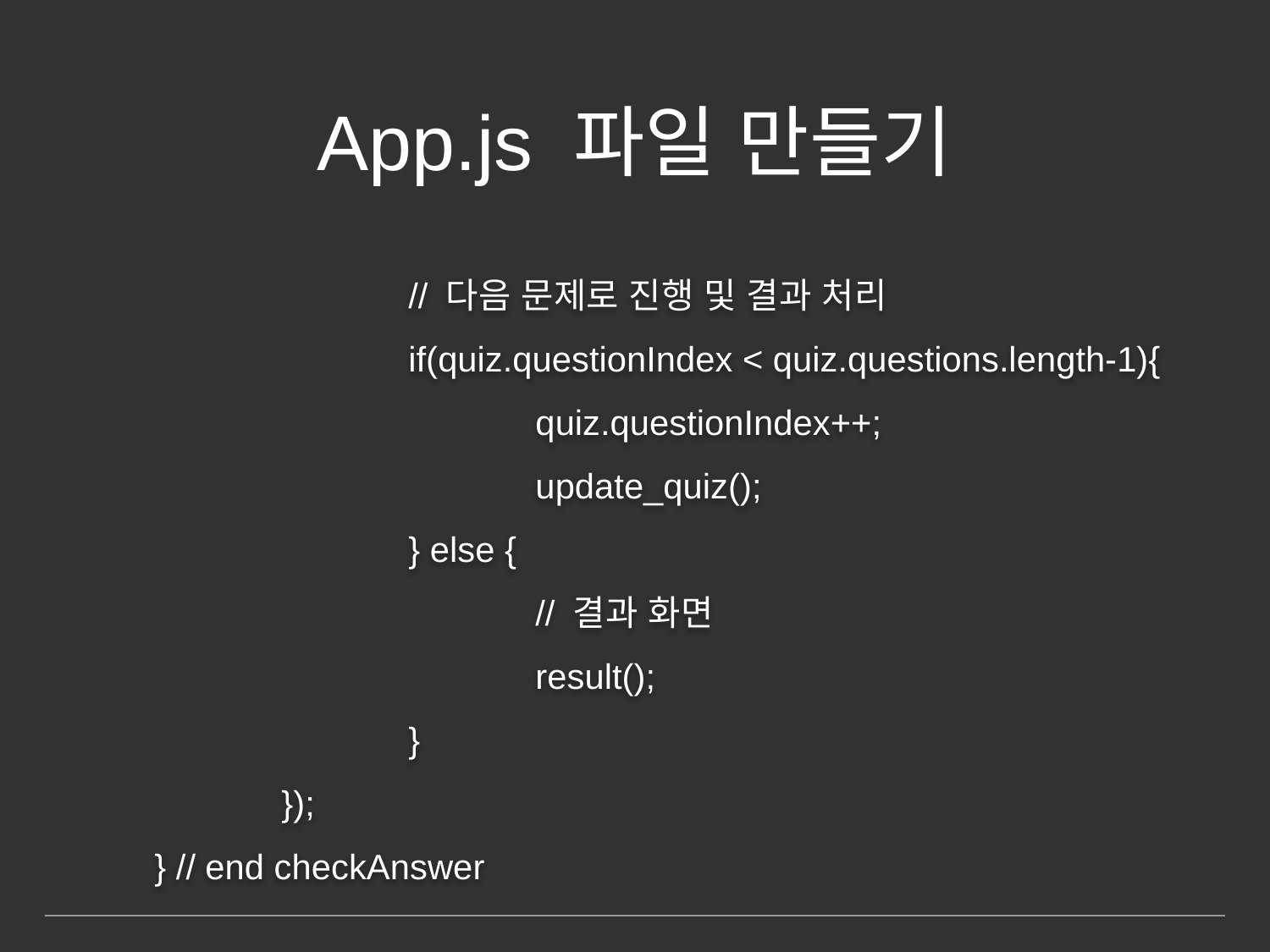

# App.js 파일 만들기
 			// 다음 문제로 진행 및 결과 처리
			if(quiz.questionIndex < quiz.questions.length-1){
				quiz.questionIndex++;
				update_quiz();
			} else {
				// 결과 화면
				result();
			}
		});
	} // end checkAnswer